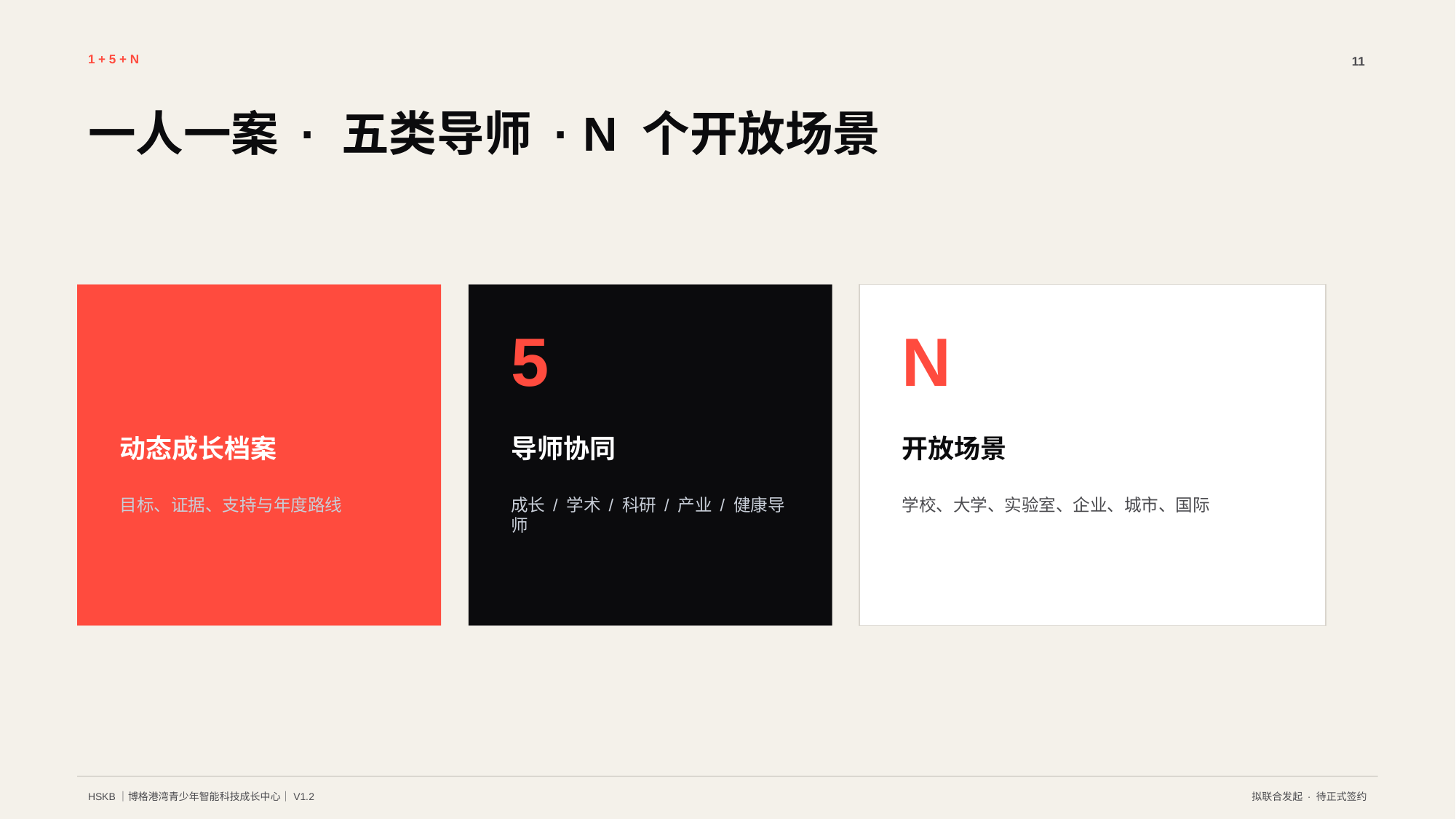

1 + 5 + N
11
一人一案 · 五类导师 · N 个开放场景

1
5
N
动态成长档案
导师协同
开放场景
目标、证据、支持与年度路线
成长 / 学术 / 科研 / 产业 / 健康导师
学校、大学、实验室、企业、城市、国际

HSKB｜博格港湾青少年智能科技成长中心｜V1.2
拟联合发起 · 待正式签约